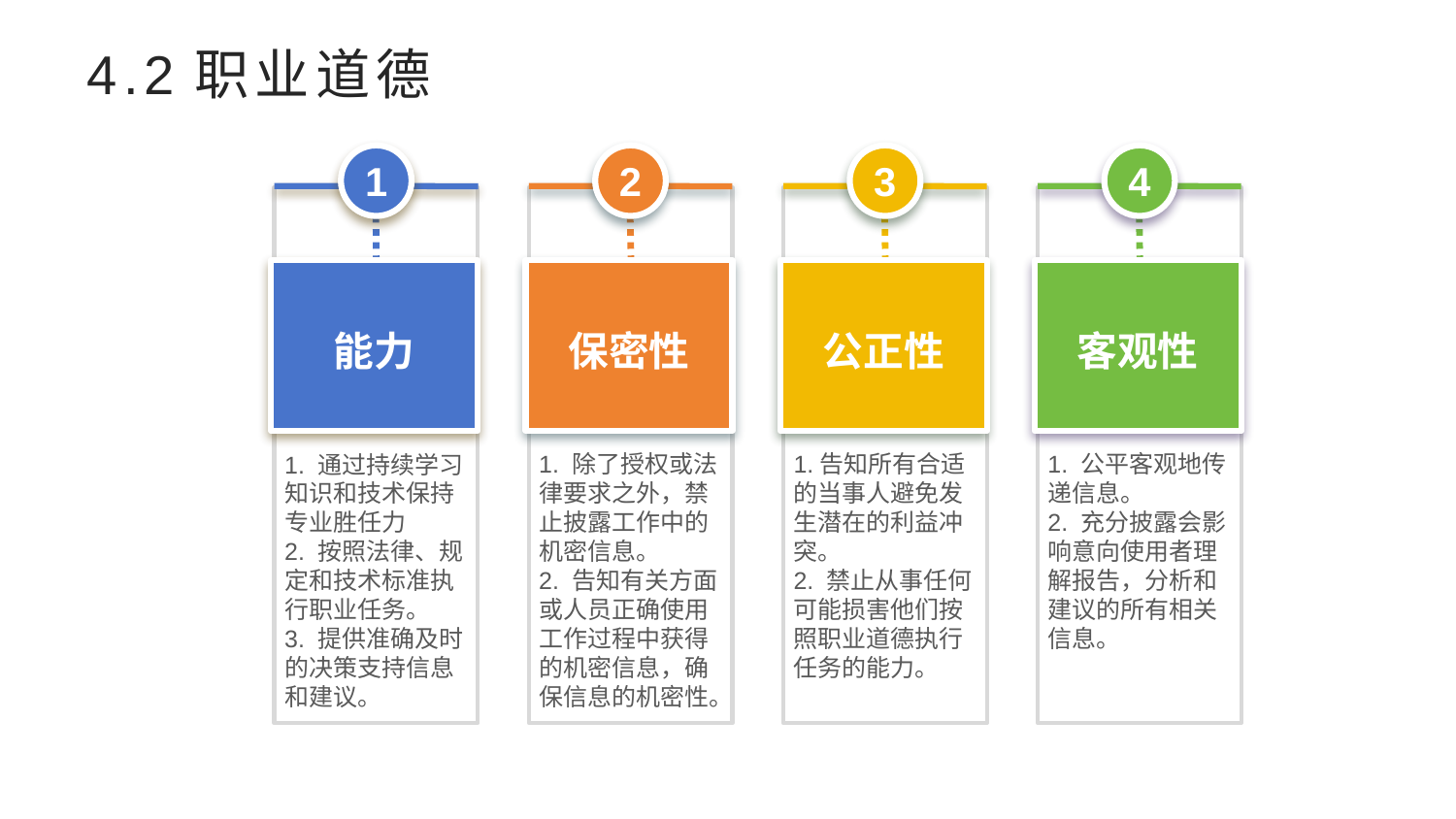

# 4.2职业道德
1
2
3
4

能力
保密性
公正性
客观性
1.告知所有合适的当事人避免发生潜在的利益冲突。
2. 禁止从事任何可能损害他们按照职业道德执行任务的能力。

1. 除了授权或法律要求之外，禁止披露工作中的机密信息。
2. 告知有关方面或人员正确使用工作过程中获得的机密信息，确保信息的机密性。

1. 公平客观地传递信息。
2. 充分披露会影响意向使用者理解报告，分析和建议的所有相关信息。

1. 通过持续学习知识和技术保持专业胜任力
2. 按照法律、规定和技术标准执行职业任务。
3. 提供准确及时的决策支持信息和建议。